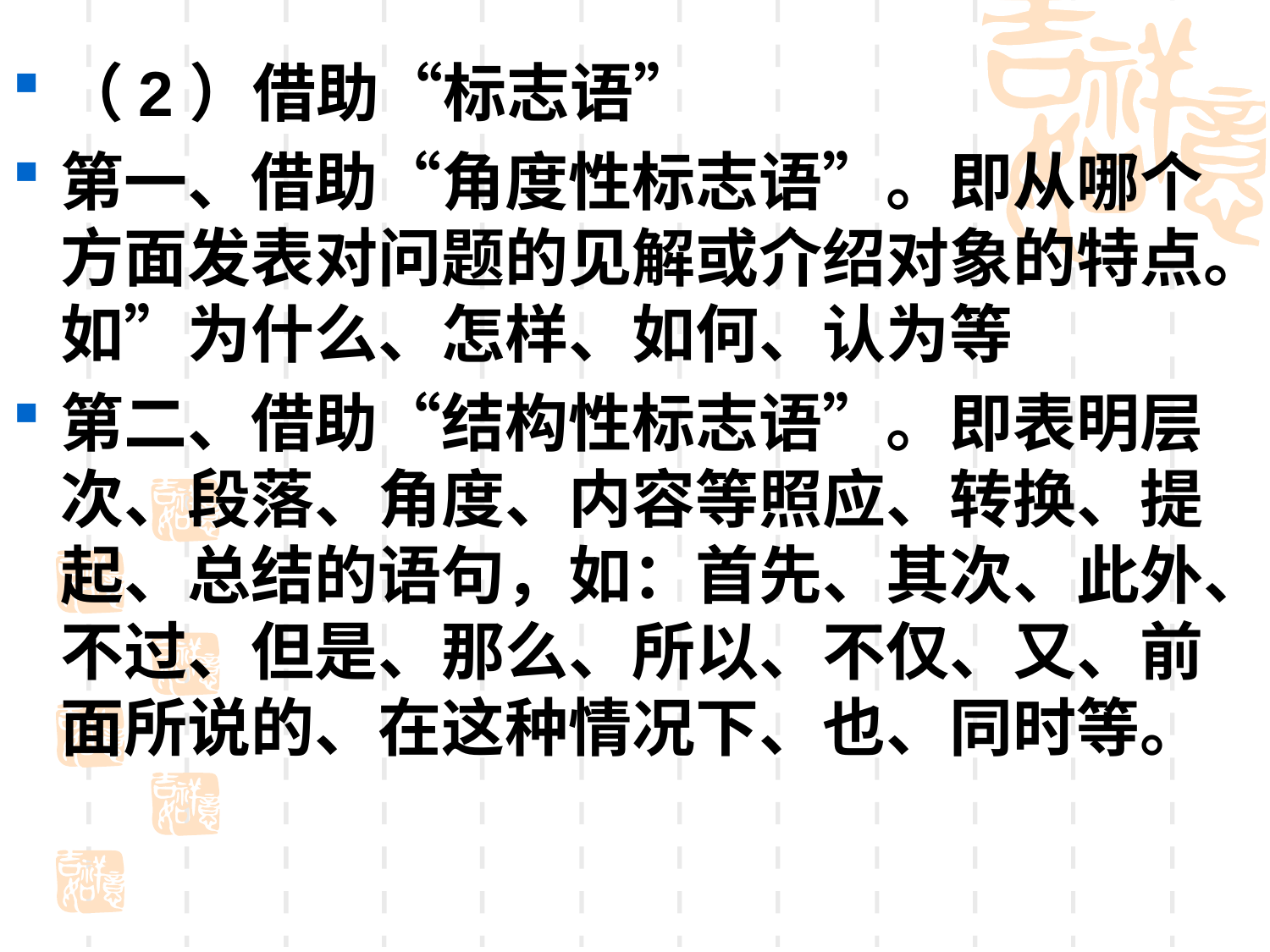

# （2）借助“标志语”
第一、借助“角度性标志语”。即从哪个方面发表对问题的见解或介绍对象的特点。如”为什么、怎样、如何、认为等
第二、借助“结构性标志语”。即表明层次、段落、角度、内容等照应、转换、提起、总结的语句，如：首先、其次、此外、不过、但是、那么、所以、不仅、又、前面所说的、在这种情况下、也、同时等。